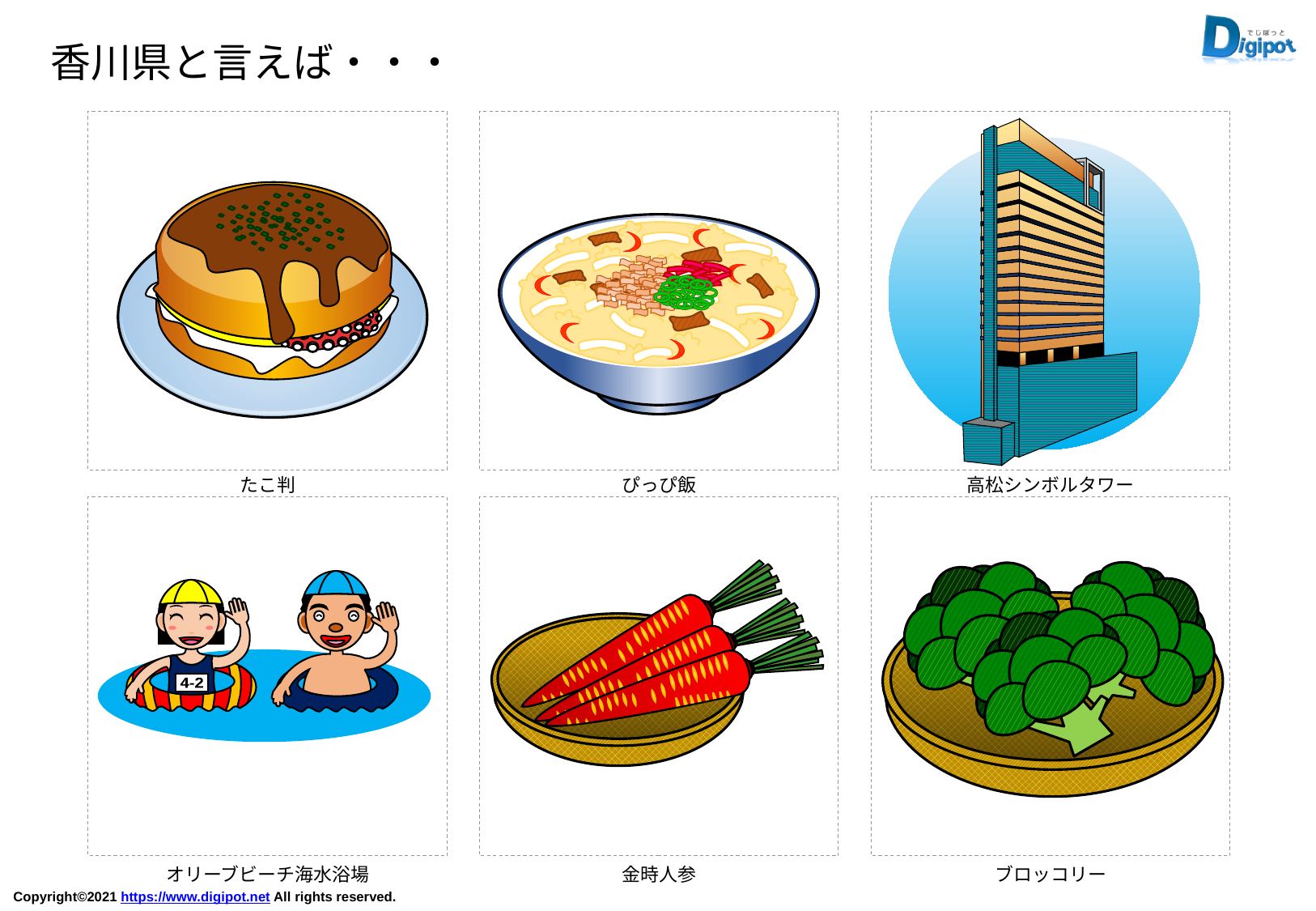

香川県と言えば・・・

たこ判
ぴっぴ飯
高松シンボルタワー

4-2

オリーブビーチ海水浴場
金時人参
ブロッコリー